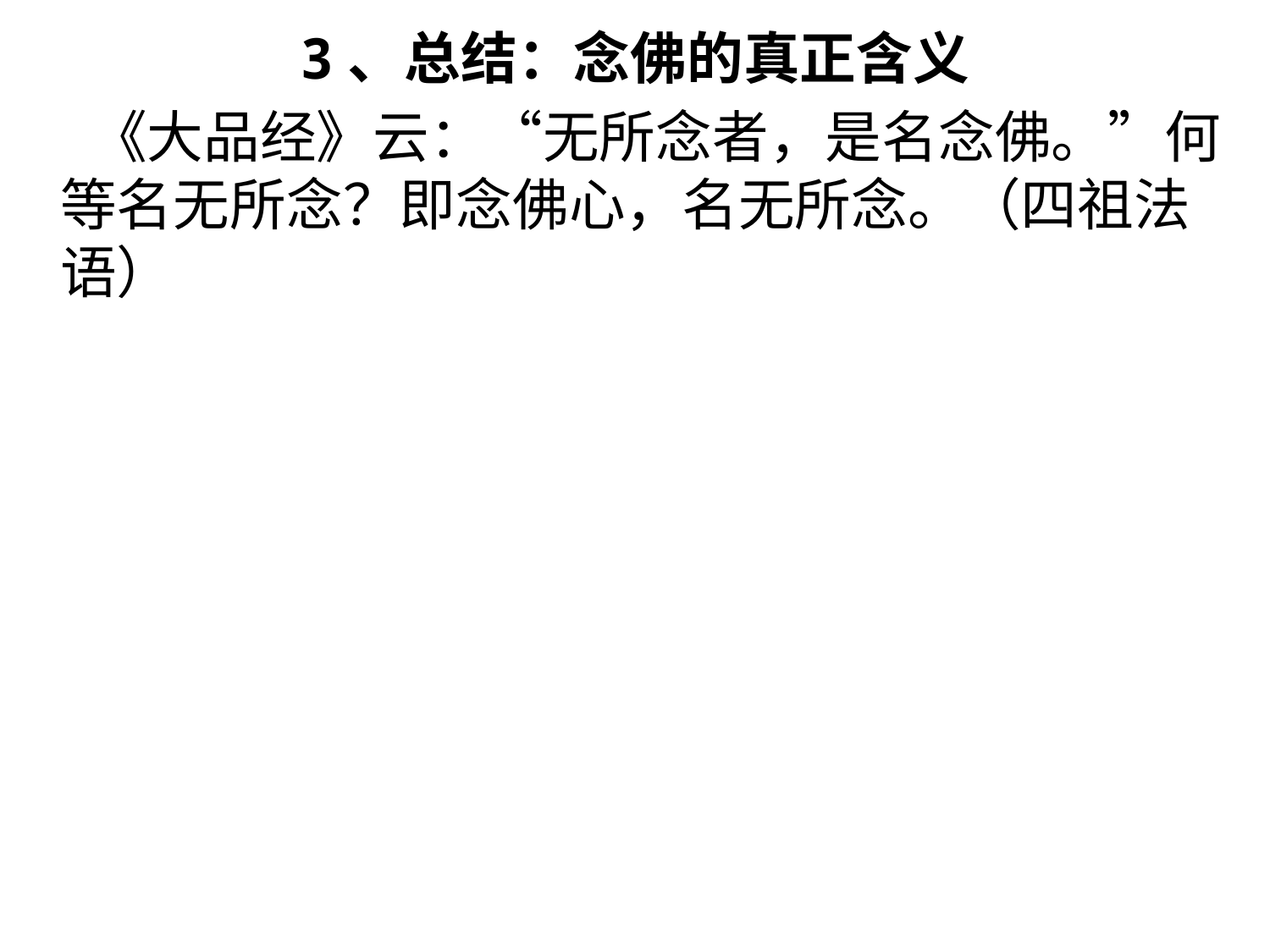

3、总结：念佛的真正含义
     《大品经》云：“无所念者，是名念佛。”何等名无所念？即念佛心，名无所念。（四祖法语）